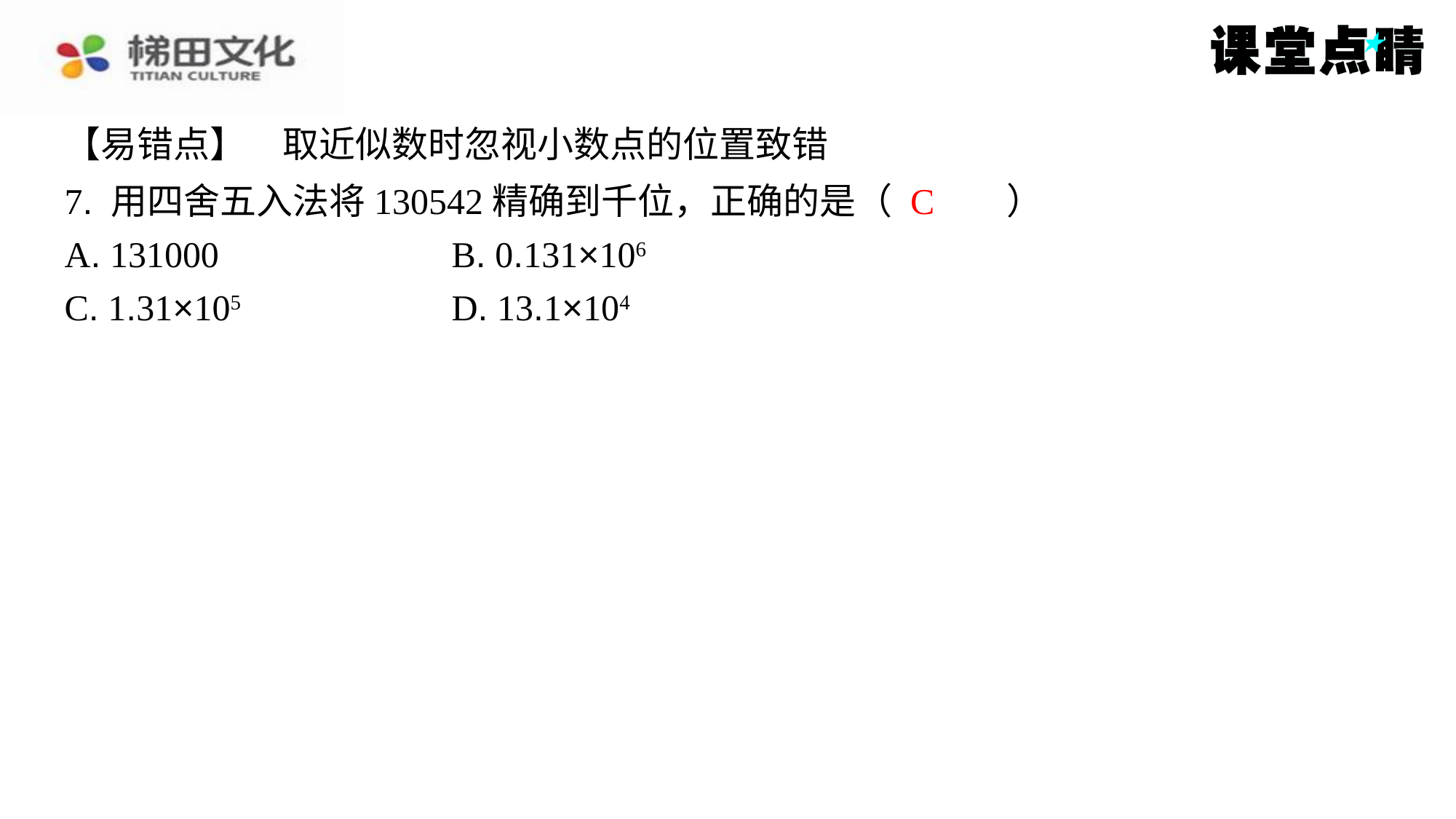

【易错点】　取近似数时忽视小数点的位置致错
C
7. 用四舍五入法将130542精确到千位，正确的是（　C　）
| A. 131000 | B. 0.131×106 |
| --- | --- |
| C. 1.31×105 | D. 13.1×104 |